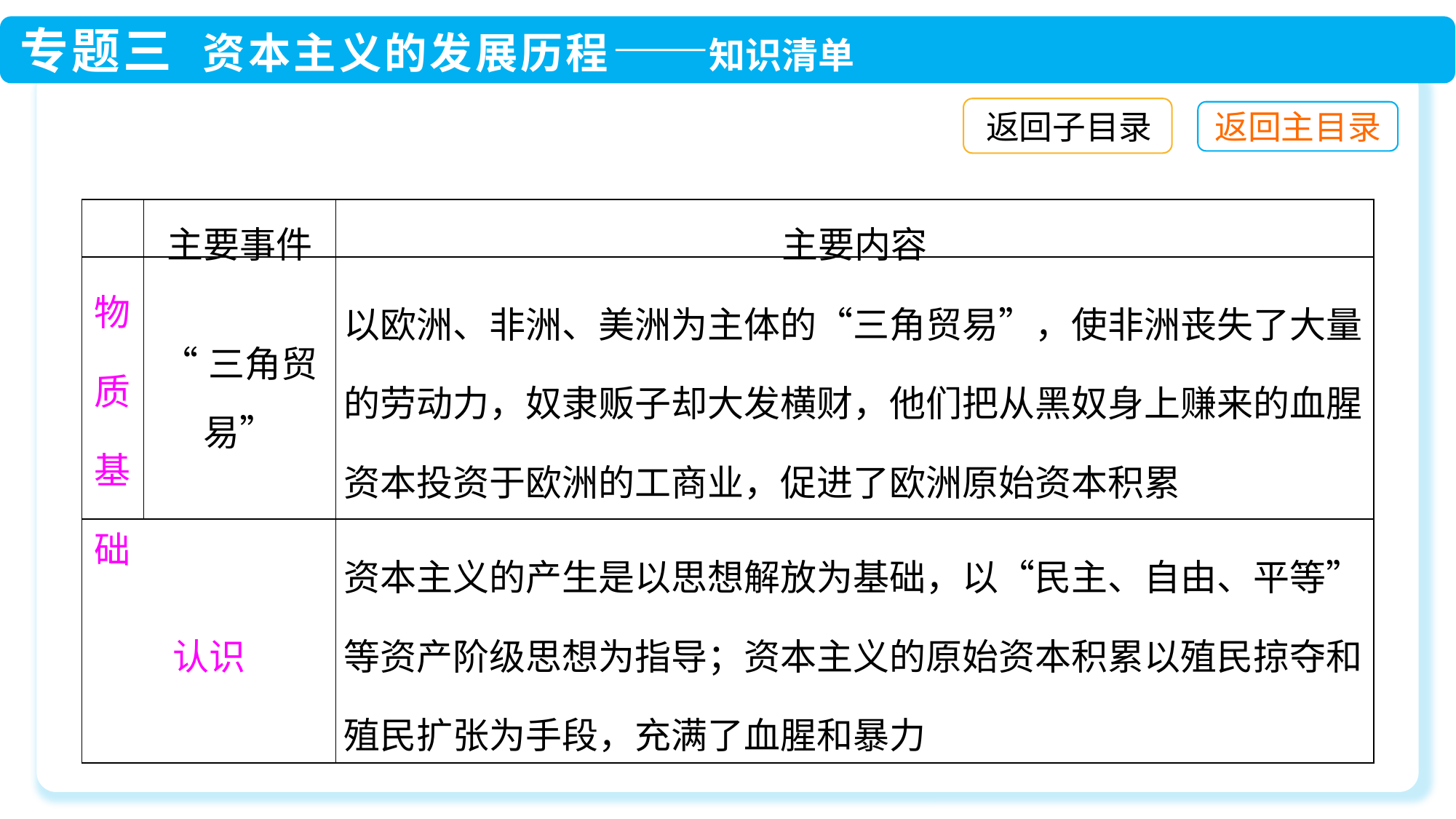

返回子目录
|  | 主要事件 | 主要内容 |
| --- | --- | --- |
| 物质基础 | “三角贸易” | 以欧洲、非洲、美洲为主体的“三角贸易”，使非洲丧失了大量的劳动力，奴隶贩子却大发横财，他们把从黑奴身上赚来的血腥资本投资于欧洲的工商业，促进了欧洲原始资本积累 |
| 认识 |  | 资本主义的产生是以思想解放为基础，以“民主、自由、平等”等资产阶级思想为指导；资本主义的原始资本积累以殖民掠夺和殖民扩张为手段，充满了血腥和暴力 |